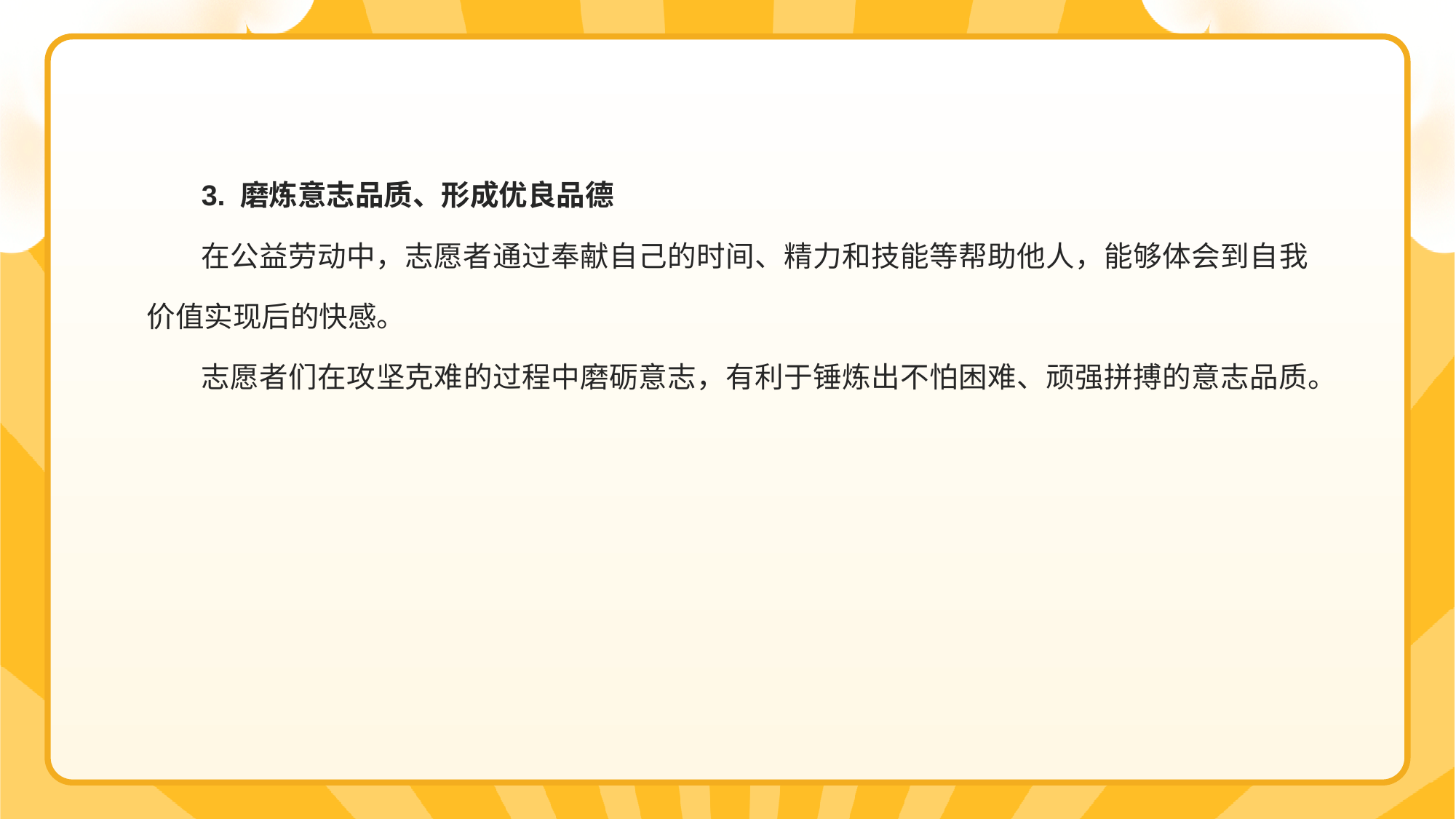

3. 磨炼意志品质、形成优良品德
在公益劳动中，志愿者通过奉献自己的时间、精力和技能等帮助他人，能够体会到自我价值实现后的快感。
志愿者们在攻坚克难的过程中磨砺意志，有利于锤炼出不怕困难、顽强拼搏的意志品质。